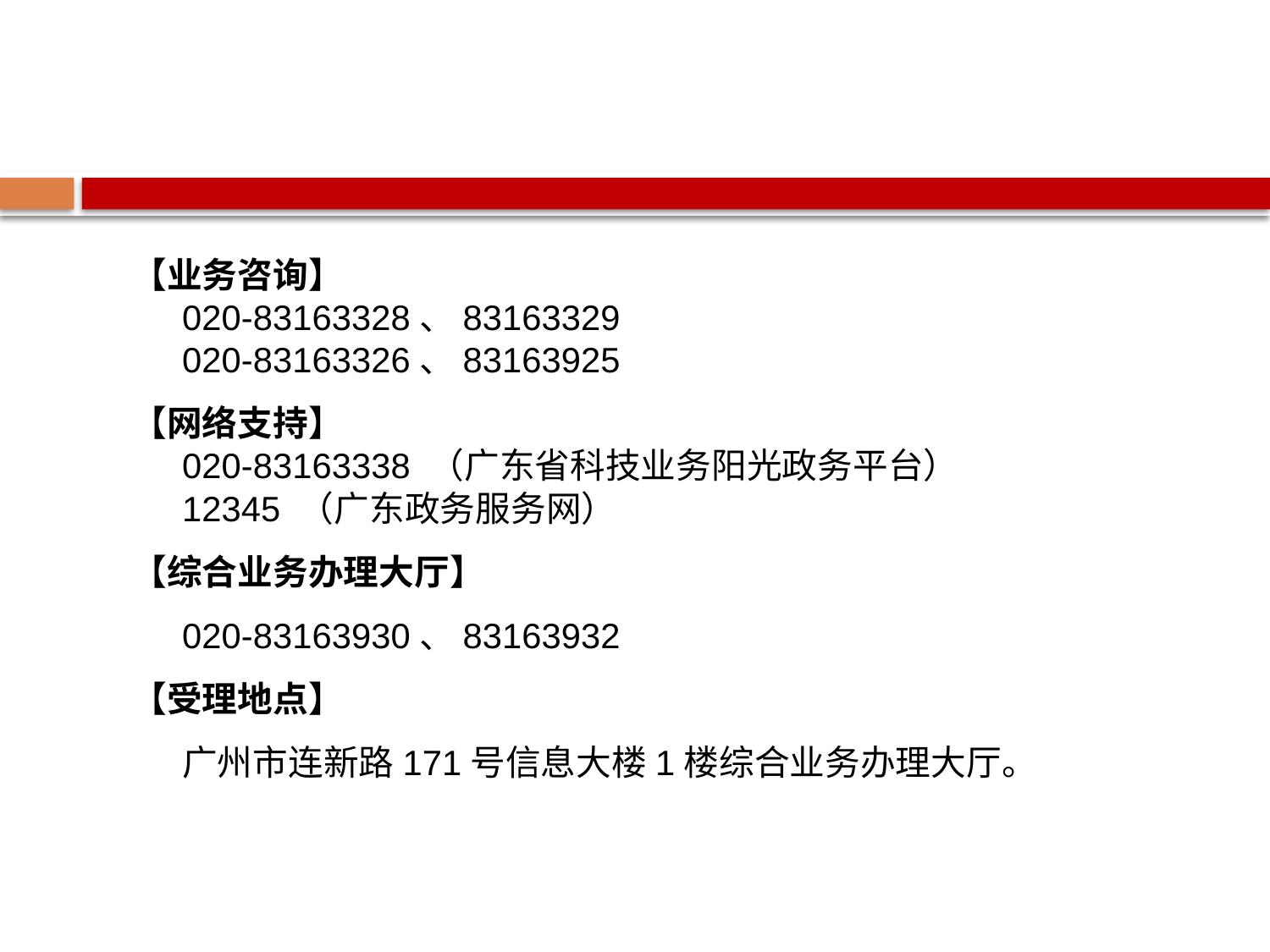

【业务咨询】
020-83163328、83163329
020-83163326、83163925
【网络支持】
020-83163338 （广东省科技业务阳光政务平台）
12345 （广东政务服务网）
【综合业务办理大厅】
020-83163930、83163932
【受理地点】
广州市连新路171号信息大楼1楼综合业务办理大厅。